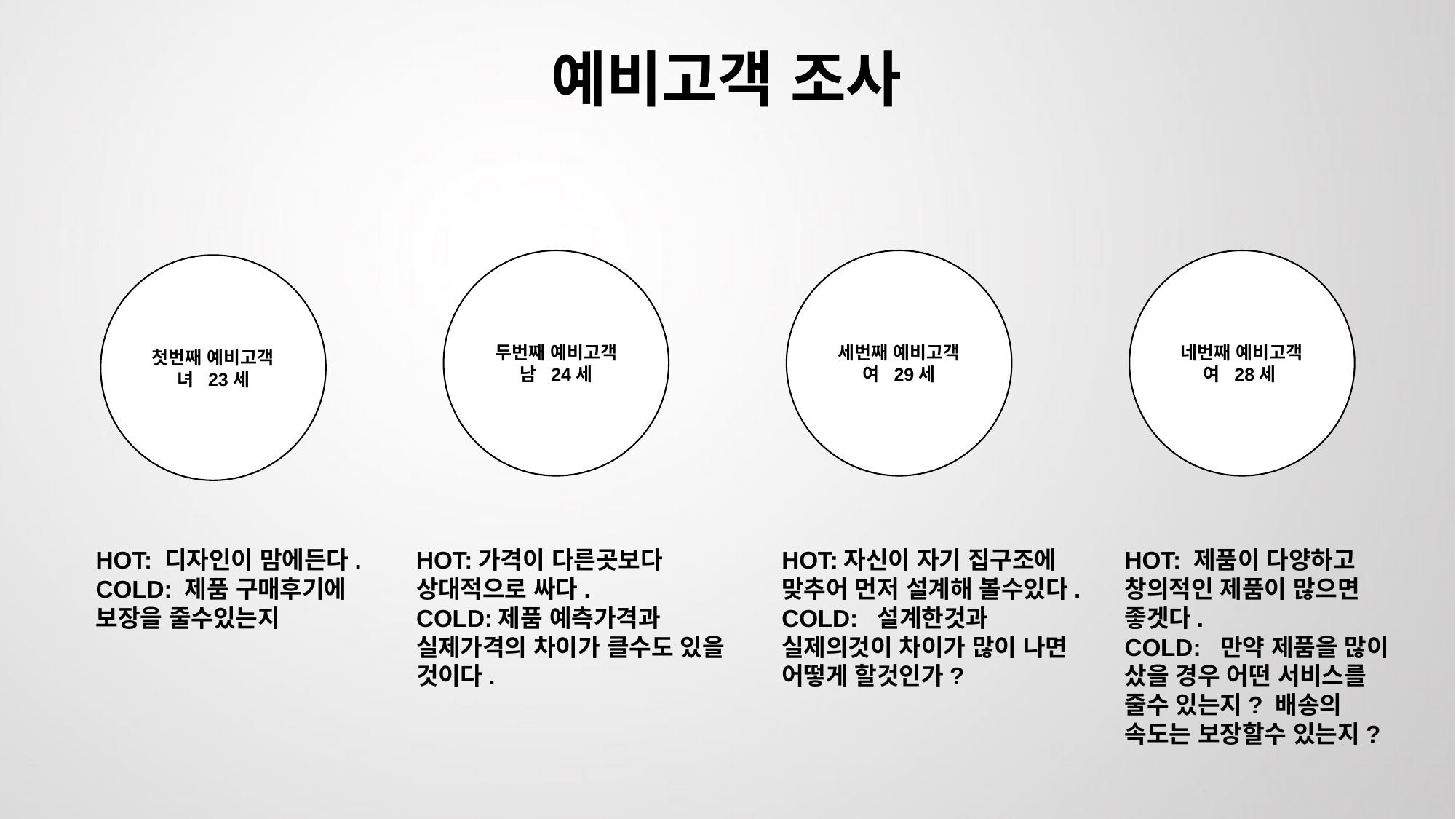

예비고객 조사
두번째 예비고객
남  24세

세번째 예비고객
여  29세

네번째 예비고객
여  28세

첫번째 예비고객
녀  23세

HOT: 디자인이 맘에든다.
COLD: 제품 구매후기에 보장을 줄수있는지
HOT:가격이 다른곳보다 상대적으로 싸다.
COLD:제품 예측가격과 실제가격의 차이가 클수도 있을 것이다.

HOT:자신이 자기 집구조에 맞추어 먼저 설계해 볼수있다.
COLD:  설계한것과 실제의것이 차이가 많이 나면 어떻게 할것인가?

HOT: 제품이 다양하고 창의적인 제품이 많으면 좋겟다.
COLD:  만약 제품을 많이 샀을 경우 어떤 서비스를 줄수 있는지? 배송의 속도는 보장할수 있는지?